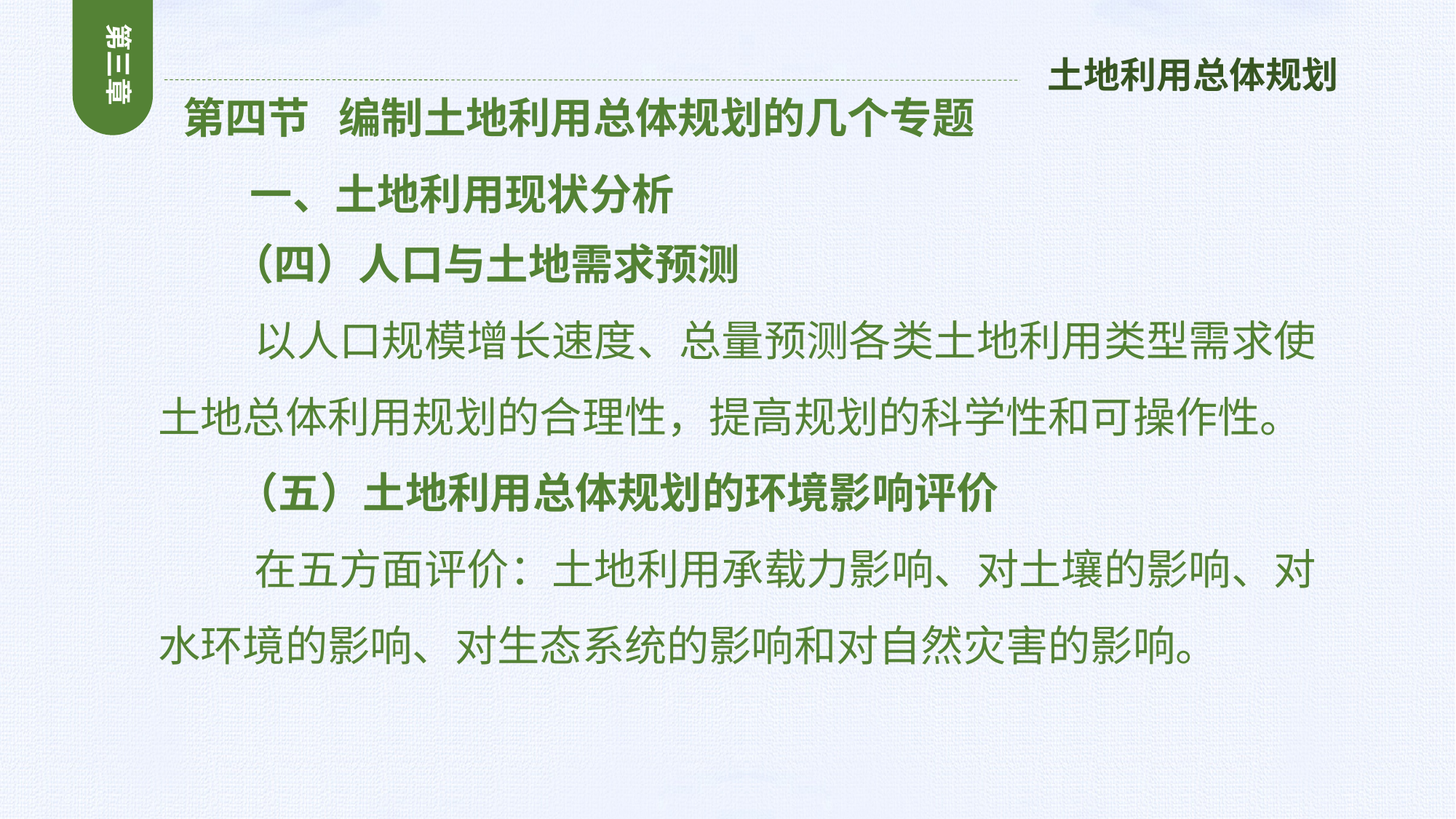

第三章
土地利用总体规划
 第四节   编制土地利用总体规划的几个专题
        一、土地利用现状分析
       （四）人口与土地需求预测
         以人口规模增长速度、总量预测各类土地利用类型需求使土地总体利用规划的合理性，提高规划的科学性和可操作性。
       （五）土地利用总体规划的环境影响评价
         在五方面评价：土地利用承载力影响、对土壤的影响、对水环境的影响、对生态系统的影响和对自然灾害的影响。